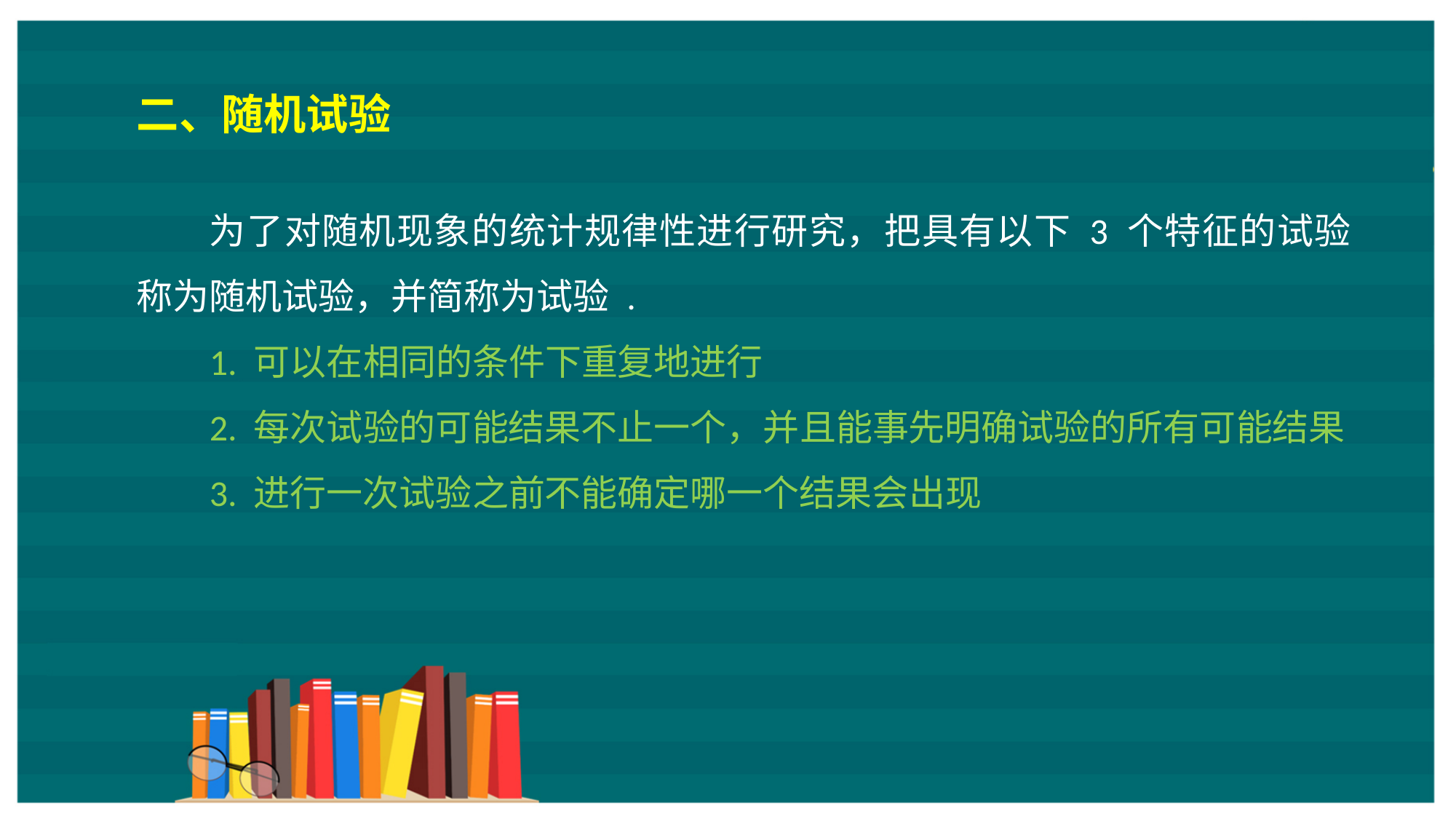

二、随机试验
为了对随机现象的统计规律性进行研究，把具有以下 3 个特征的试验称为随机试验，并简称为试验 .
1. 可以在相同的条件下重复地进行
2. 每次试验的可能结果不止一个，并且能事先明确试验的所有可能结果
3. 进行一次试验之前不能确定哪一个结果会出现